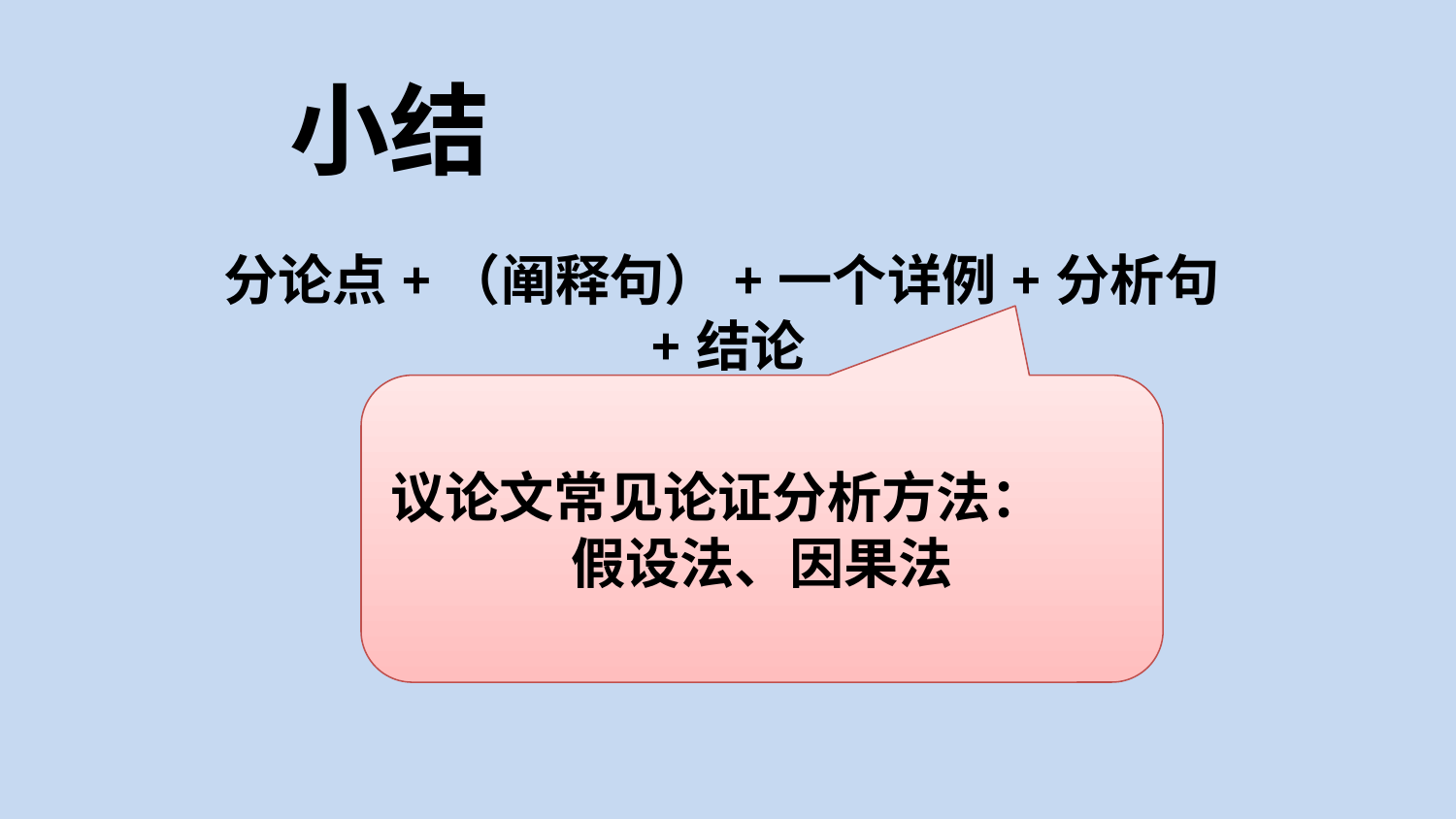

小结
分论点+（阐释句）+一个详例+分析句+结论
议论文常见论证分析方法：
假设法、因果法